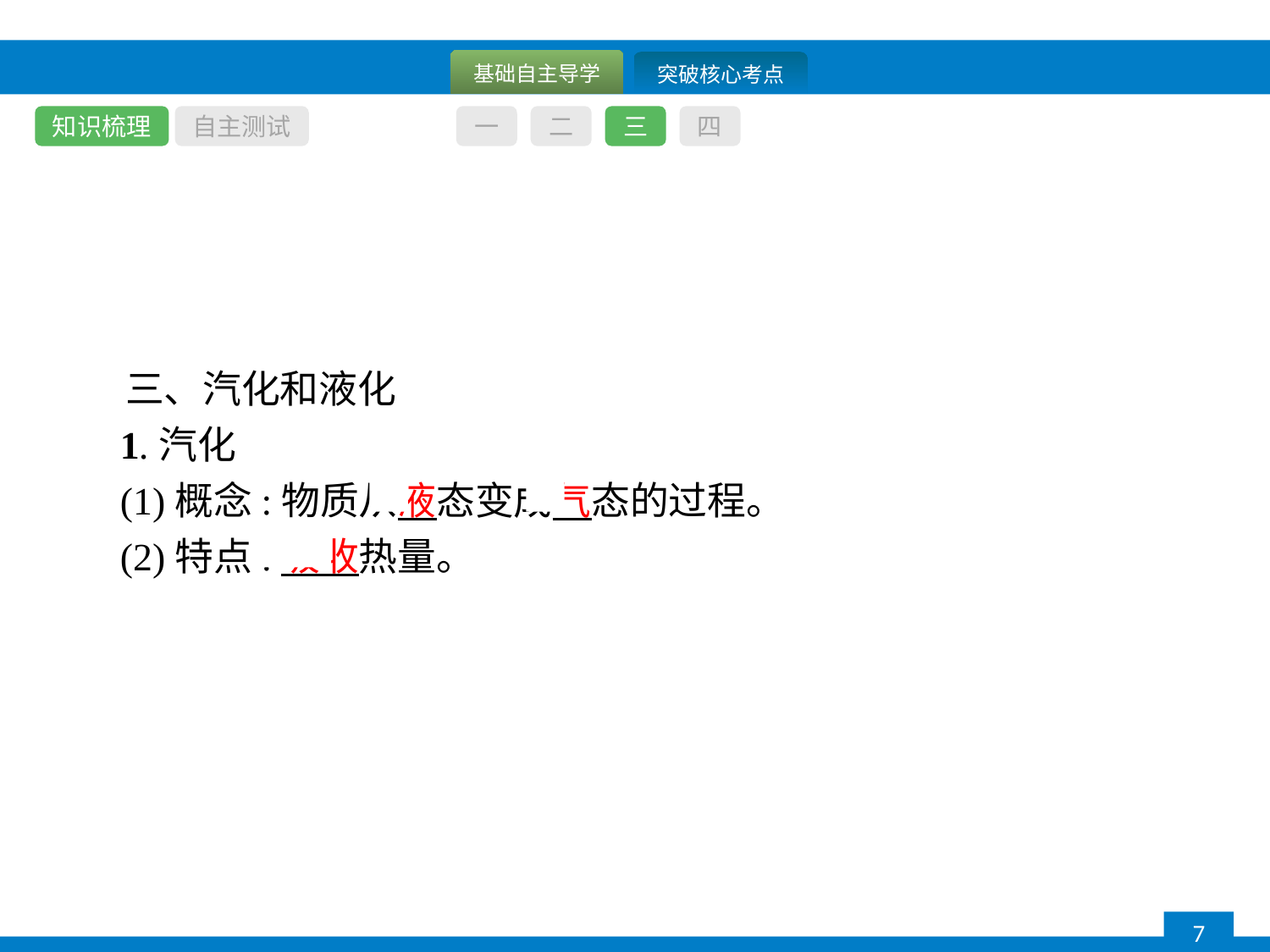

知识梳理
自主测试
一
二
三
四
三、汽化和液化
1.汽化
(1)概念:物质从液态变成气态的过程。
(2)特点:吸收热量。